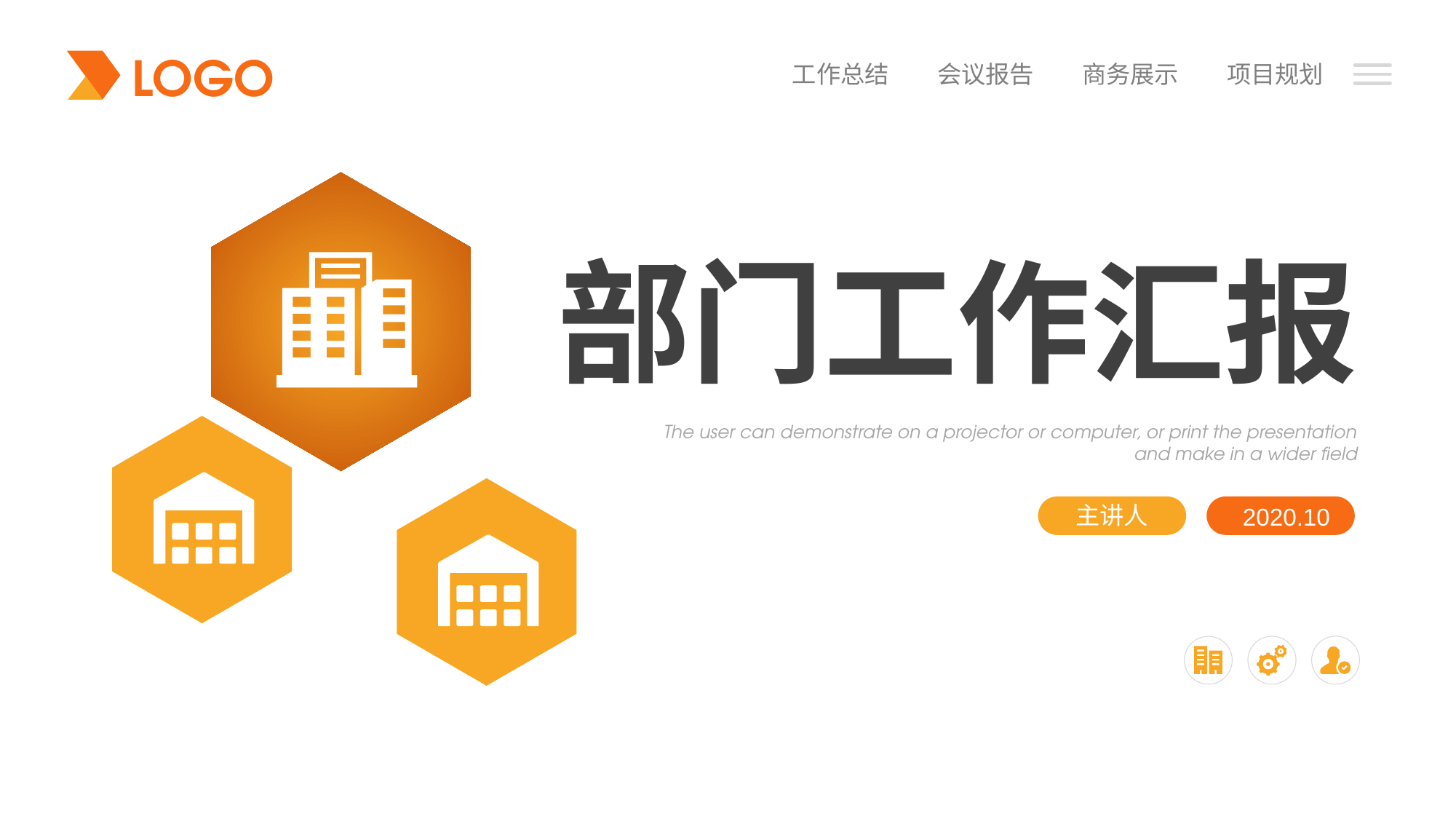

LOGO

工作总结
会议报告
商务展示
项目规划

部门工作汇报

The user can demonstrate on a projector or computer, or print the presentation and make in a wider field

主讲人

2020.10